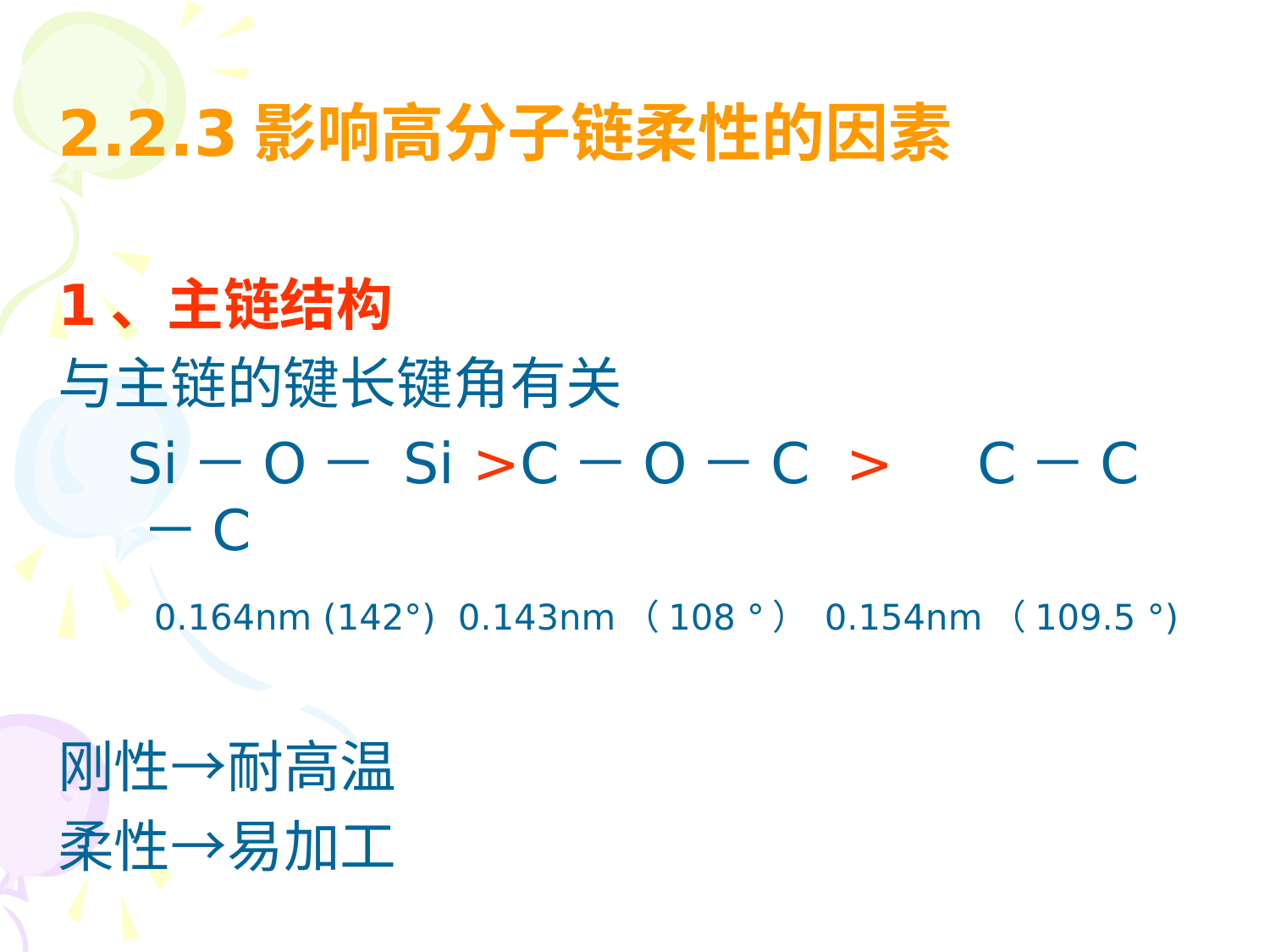

2.2.3影响高分子链柔性的因素

1、主链结构
与主链的键长键角有关
　Si－O－ Si >C－O－C  >　C－C－C
 　0.164nm (142°)  0.143nm（108 °） 0.154nm（109.5 °)

刚性→耐高温
柔性→易加工